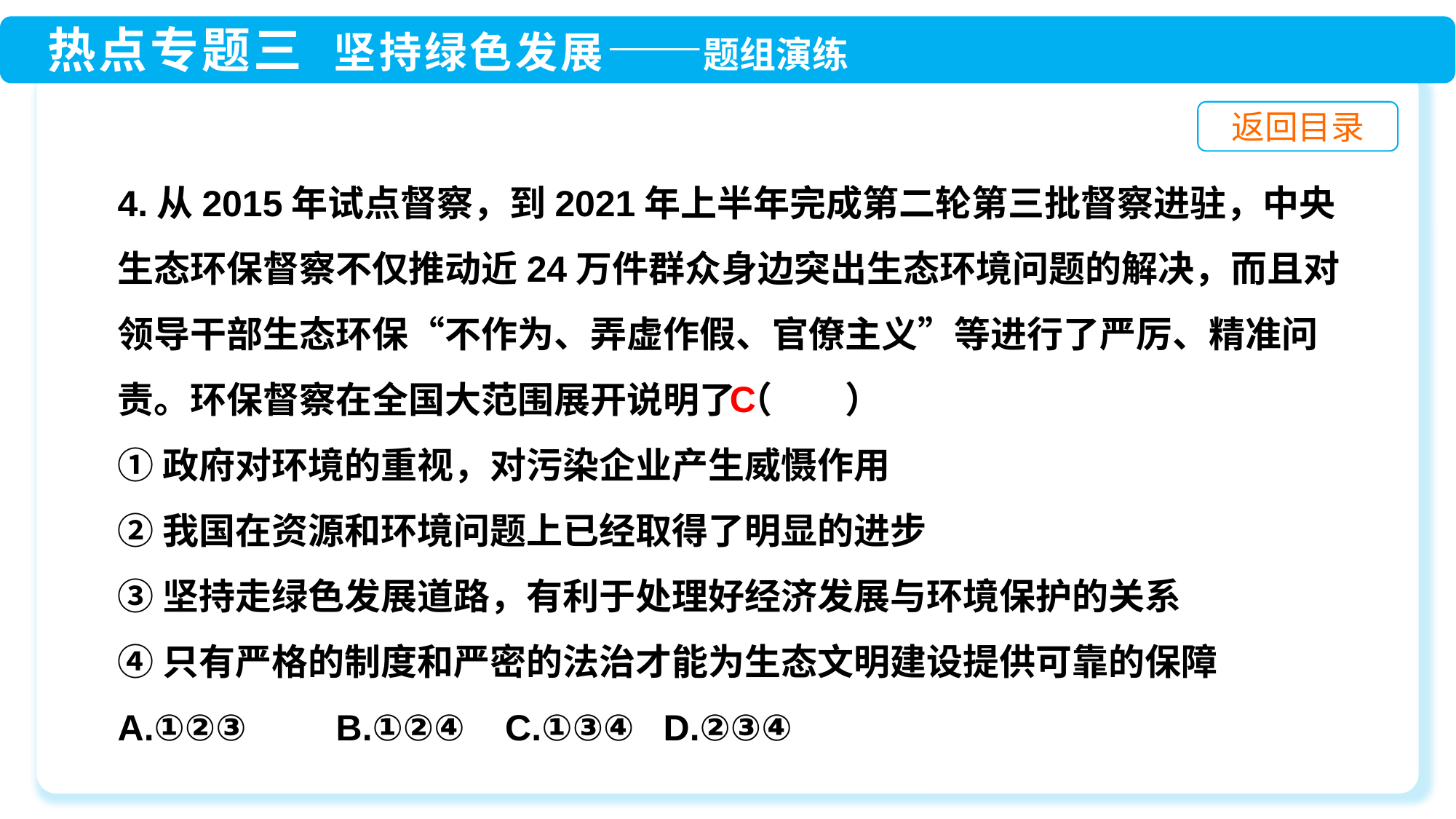

4.从2015年试点督察，到2021年上半年完成第二轮第三批督察进驻，中央生态环保督察不仅推动近24万件群众身边突出生态环境问题的解决，而且对领导干部生态环保“不作为、弄虚作假、官僚主义”等进行了严厉、精准问责。环保督察在全国大范围展开说明了（　　）
①政府对环境的重视，对污染企业产生威慑作用
②我国在资源和环境问题上已经取得了明显的进步
③坚持走绿色发展道路，有利于处理好经济发展与环境保护的关系
④只有严格的制度和严密的法治才能为生态文明建设提供可靠的保障
A.①②③	B.①②④    C.①③④	D.②③④
C